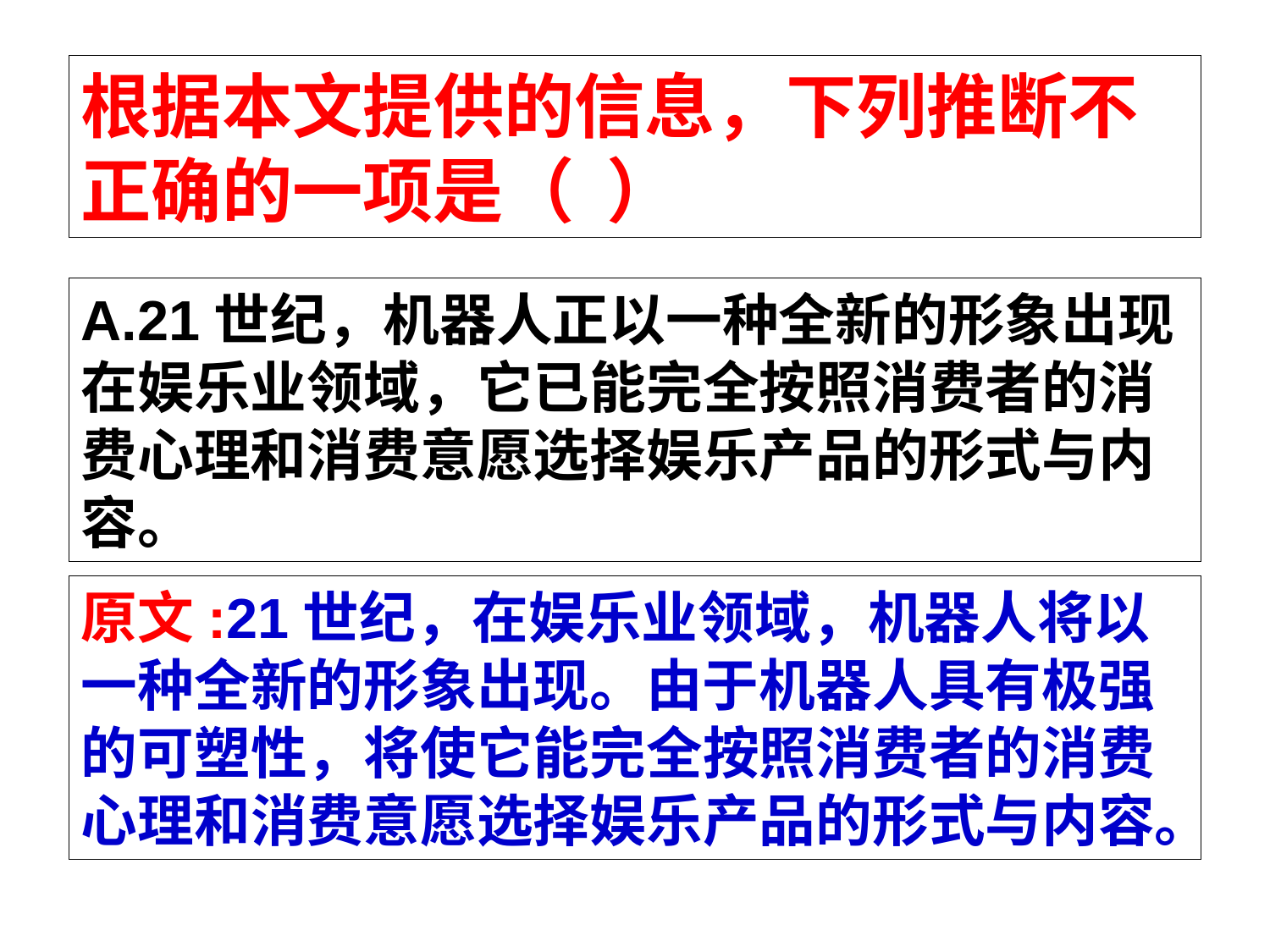

根据本文提供的信息，下列推断不正确的一项是（  ）
A.21世纪，机器人正以一种全新的形象出现在娱乐业领域，它已能完全按照消费者的消费心理和消费意愿选择娱乐产品的形式与内容。
原文:21世纪，在娱乐业领域，机器人将以一种全新的形象出现。由于机器人具有极强的可塑性，将使它能完全按照消费者的消费心理和消费意愿选择娱乐产品的形式与内容。